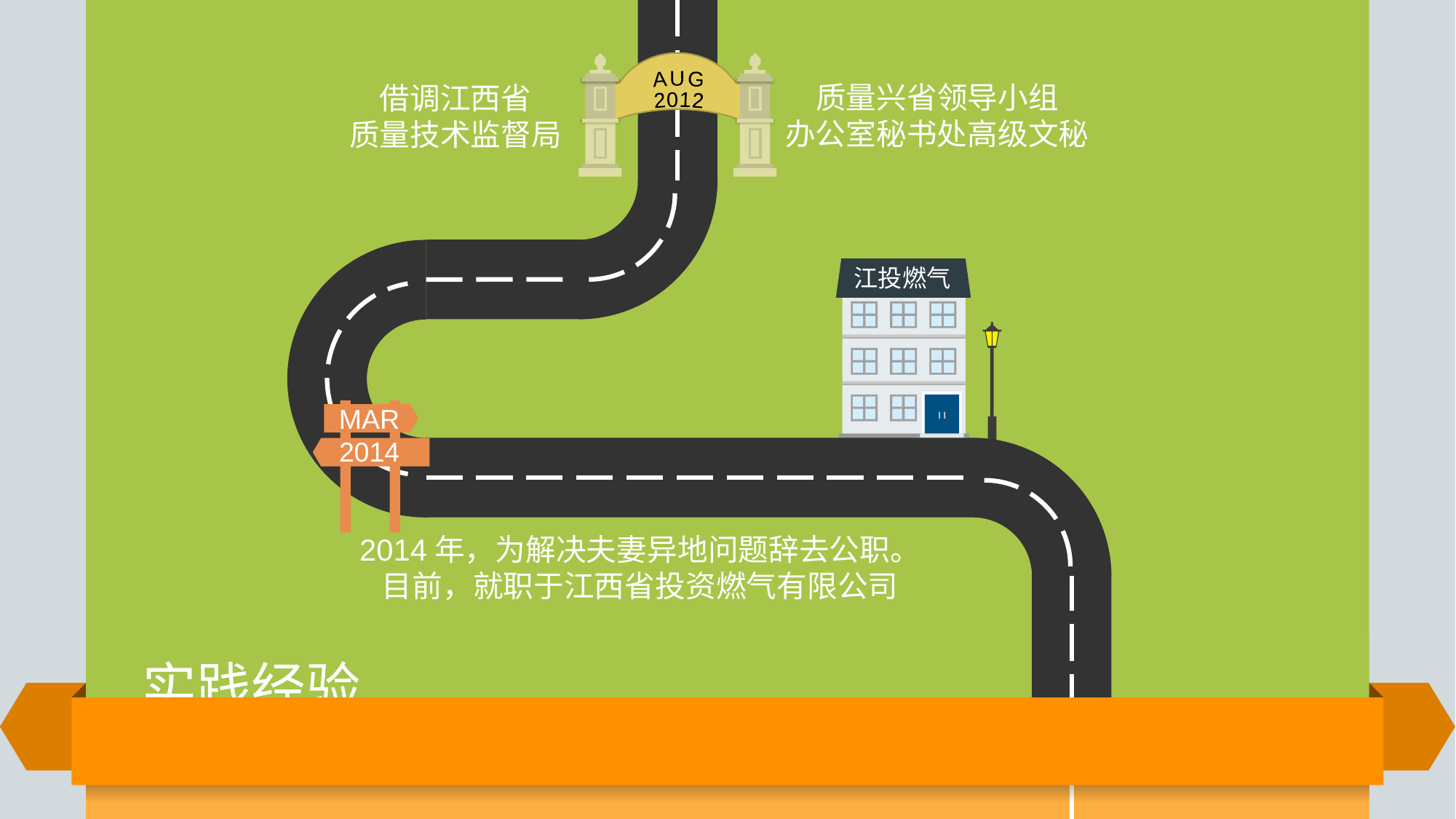

AUG
2012
质量兴省领导小组
办公室秘书处高级文秘
借调江西省
质量技术监督局

江投燃气

MAR
2014

2014年，为解决夫妻异地问题辞去公职。
目前，就职于江西省投资燃气有限公司

实践经验